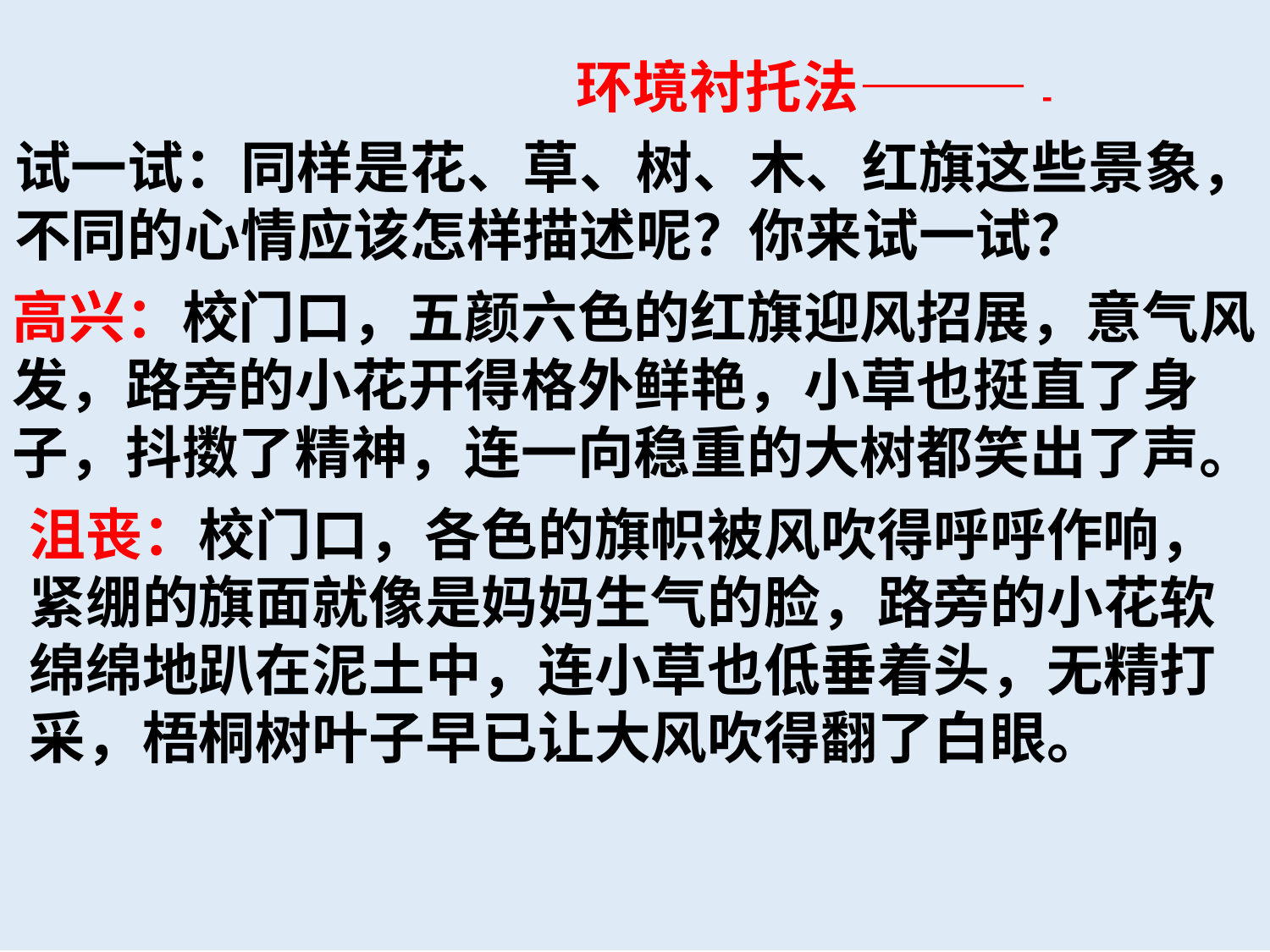

环境衬托法———-
试一试：同样是花、草、树、木、红旗这些景象，
不同的心情应该怎样描述呢？你来试一试？
高兴：校门口，五颜六色的红旗迎风招展，意气风
发，路旁的小花开得格外鲜艳，小草也挺直了身
子，抖擞了精神，连一向稳重的大树都笑出了声。
沮丧：校门口，各色的旗帜被风吹得呼呼作响，
紧绷的旗面就像是妈妈生气的脸，路旁的小花软
绵绵地趴在泥土中，连小草也低垂着头，无精打
采，梧桐树叶子早已让大风吹得翻了白眼。